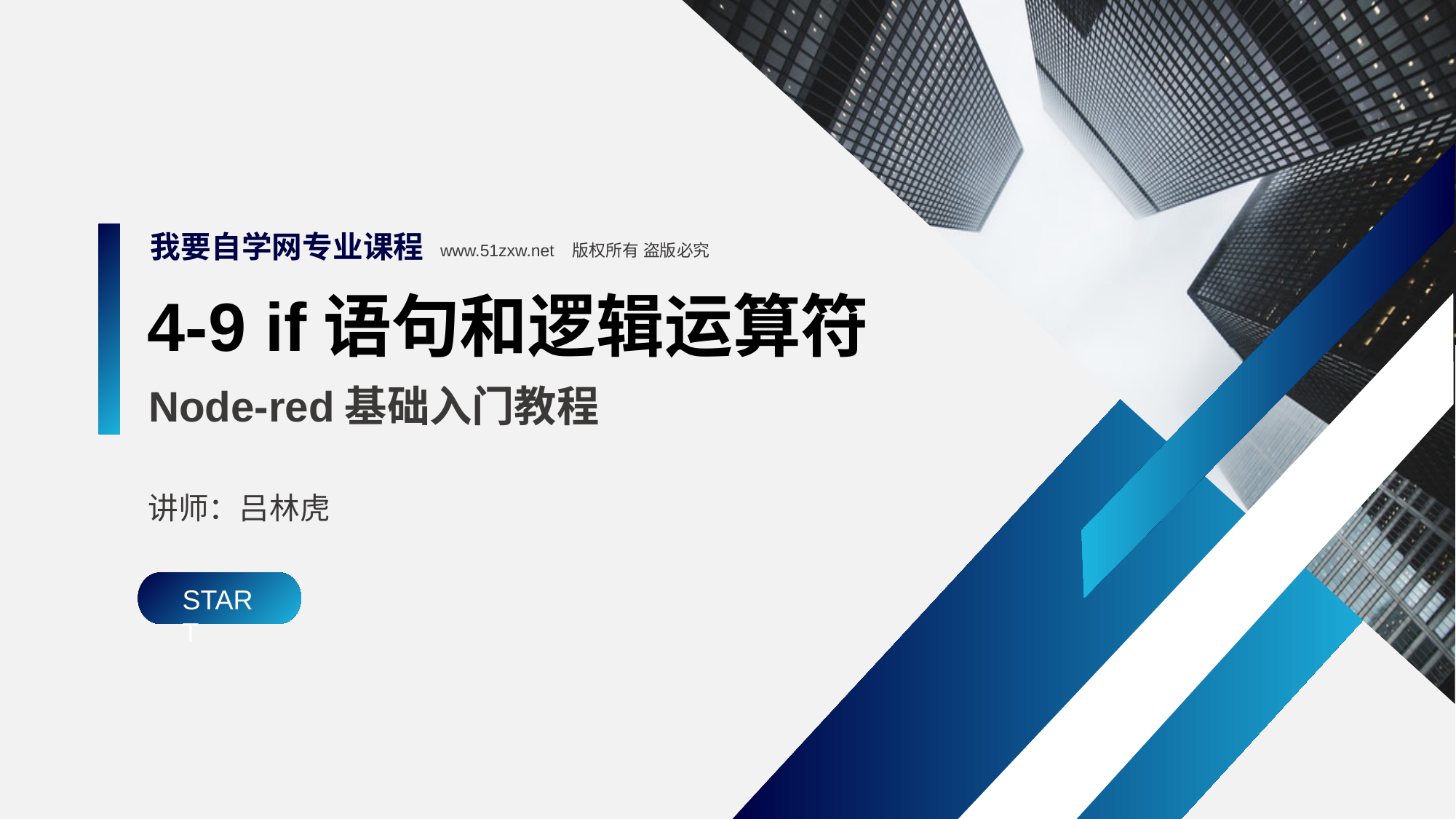

我要自学网专业课程

www.51zxw.net   版权所有 盗版必究
4-9 if语句和逻辑运算符

Node-red基础入门教程
讲师：吕林虎

START